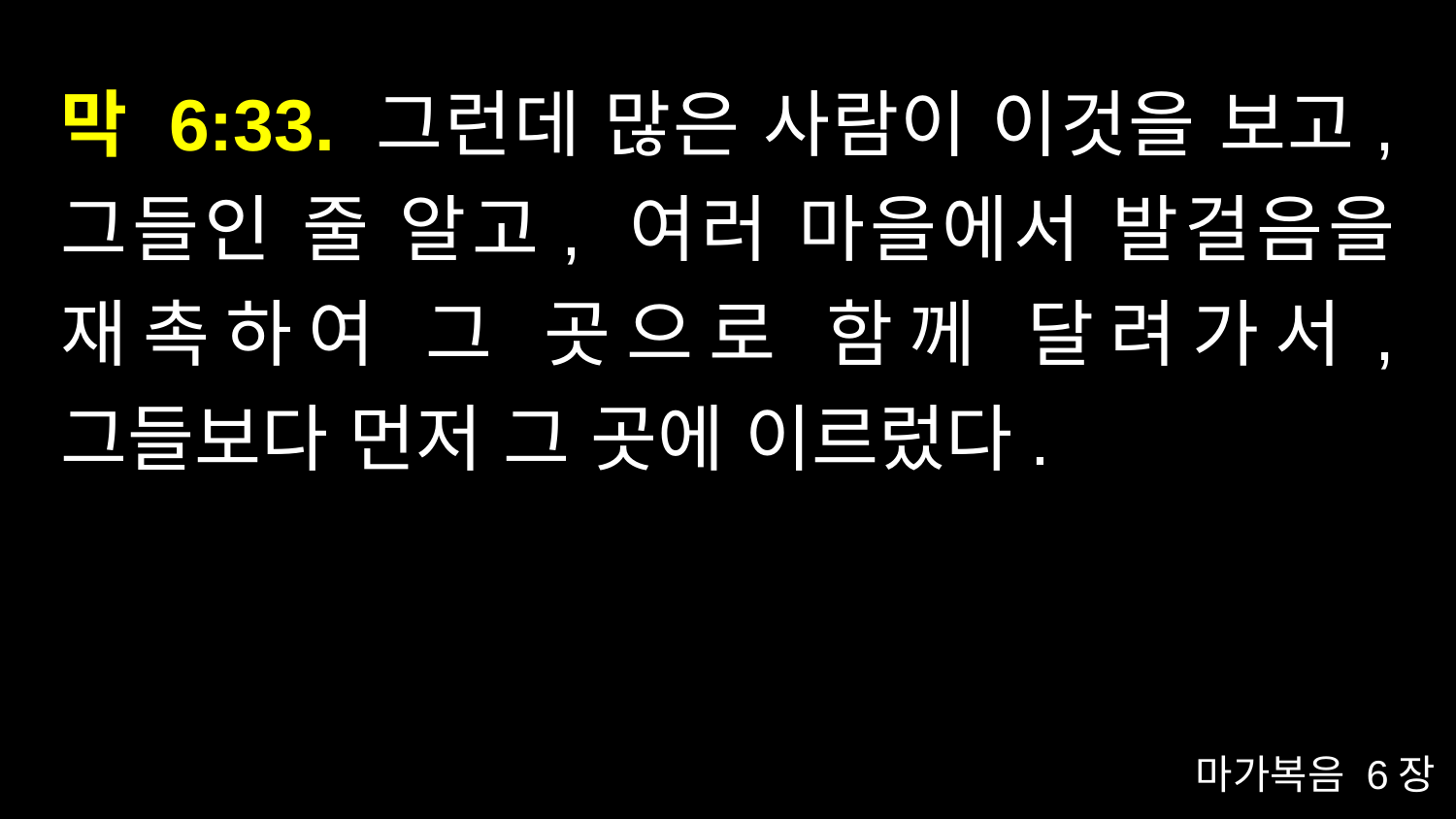

# 막 6:33. 그런데 많은 사람이 이것을 보고, 그들인 줄 알고, 여러 마을에서 발걸음을 재촉하여 그 곳으로 함께 달려가서, 그들보다 먼저 그 곳에 이르렀다.
마가복음 6장